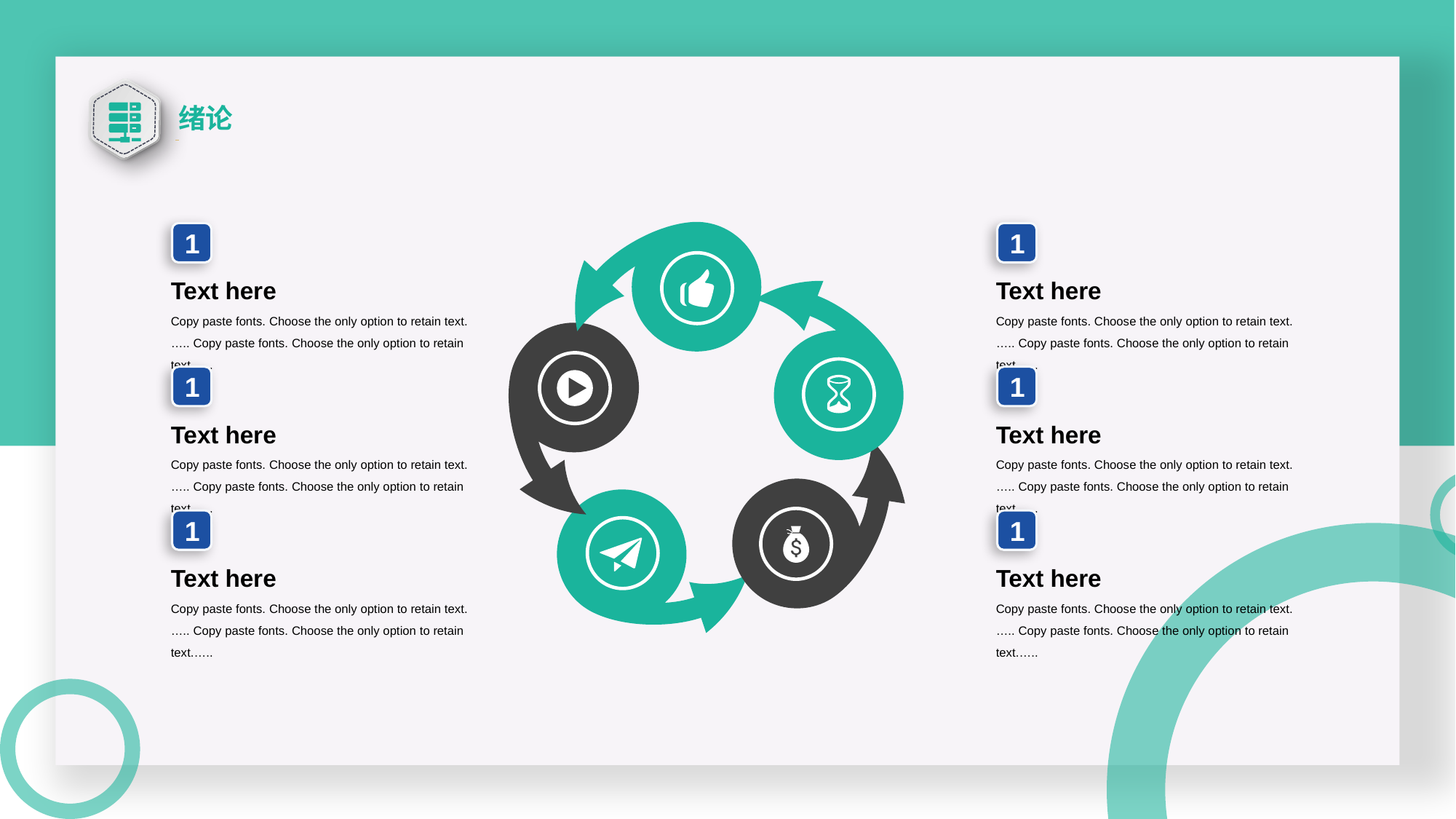

绪论

1
Text here
Copy paste fonts. Choose the only option to retain text.….. Copy paste fonts. Choose the only option to retain text.…..

1
Text here
Copy paste fonts. Choose the only option to retain text.….. Copy paste fonts. Choose the only option to retain text.…..

1
Text here
Copy paste fonts. Choose the only option to retain text.….. Copy paste fonts. Choose the only option to retain text.…..

1
Text here
Copy paste fonts. Choose the only option to retain text.….. Copy paste fonts. Choose the only option to retain text.…..

1
Text here
Copy paste fonts. Choose the only option to retain text.….. Copy paste fonts. Choose the only option to retain text.…..

1
Text here
Copy paste fonts. Choose the only option to retain text.….. Copy paste fonts. Choose the only option to retain text.…..